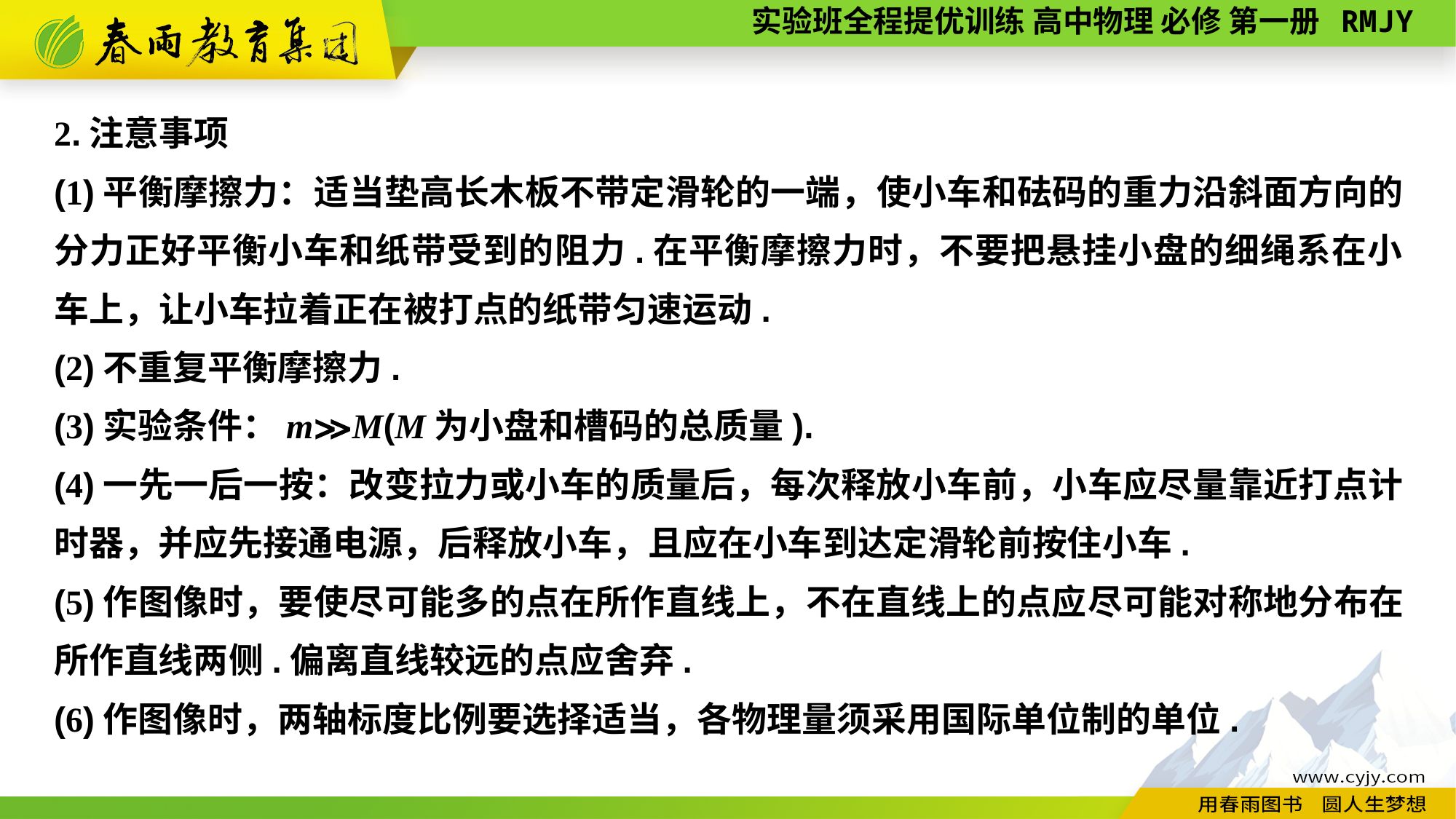

2.注意事项
(1)平衡摩擦力：适当垫高长木板不带定滑轮的一端，使小车和砝码的重力沿斜面方向的分力正好平衡小车和纸带受到的阻力.在平衡摩擦力时，不要把悬挂小盘的细绳系在小车上，让小车拉着正在被打点的纸带匀速运动.
(2)不重复平衡摩擦力.
(3)实验条件：m≫M(M为小盘和槽码的总质量).
(4)一先一后一按：改变拉力或小车的质量后，每次释放小车前，小车应尽量靠近打点计时器，并应先接通电源，后释放小车，且应在小车到达定滑轮前按住小车.
(5)作图像时，要使尽可能多的点在所作直线上，不在直线上的点应尽可能对称地分布在所作直线两侧.偏离直线较远的点应舍弃.
(6)作图像时，两轴标度比例要选择适当，各物理量须采用国际单位制的单位.